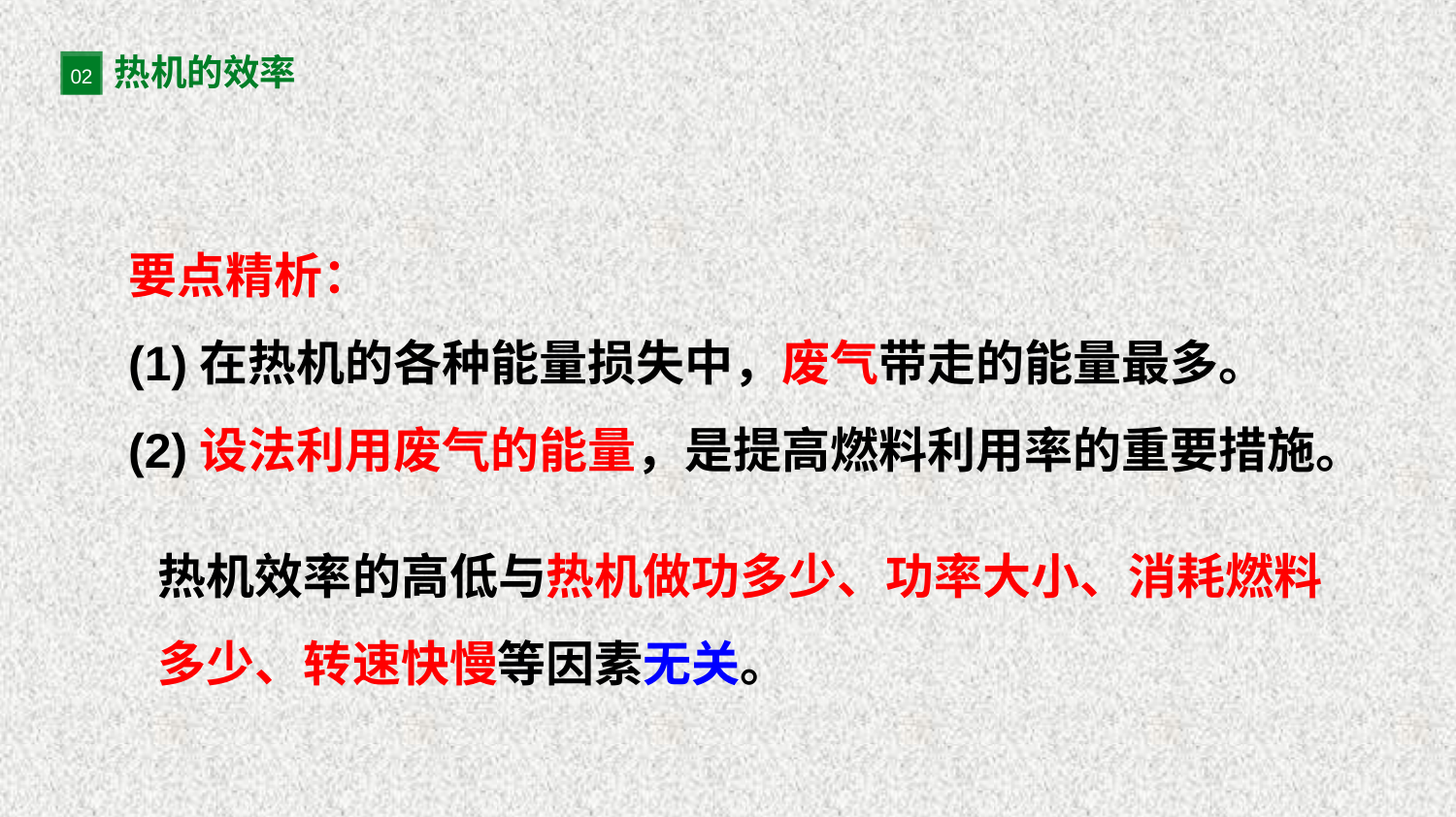

热机的效率

02
要点精析：
(1)在热机的各种能量损失中，废气带走的能量最多。
(2)设法利用废气的能量，是提高燃料利用率的重要措施。
热机效率的高低与热机做功多少、功率大小、消耗燃料多少、转速快慢等因素无关。